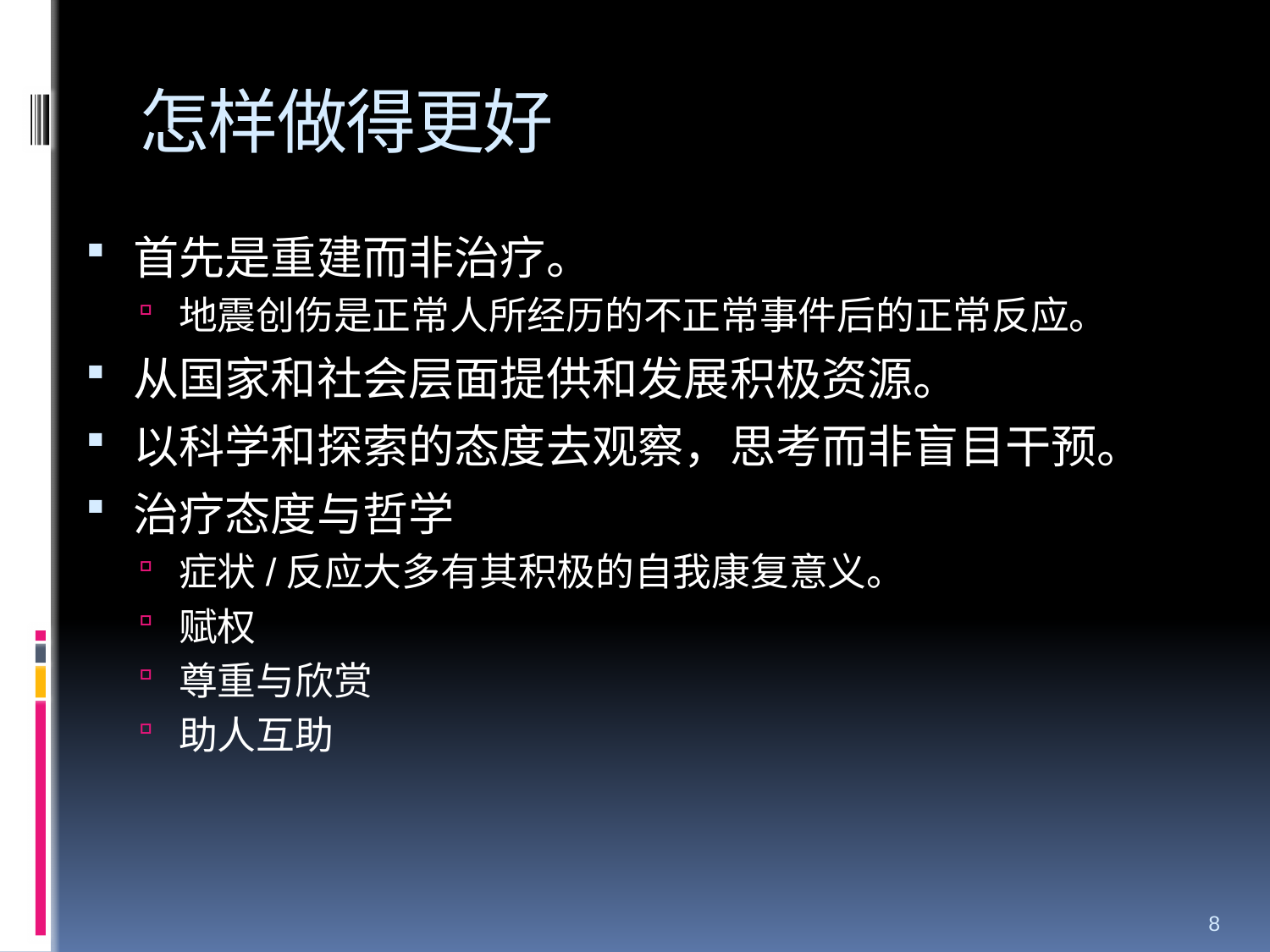

# 怎样做得更好
首先是重建而非治疗。
地震创伤是正常人所经历的不正常事件后的正常反应。
从国家和社会层面提供和发展积极资源。
以科学和探索的态度去观察，思考而非盲目干预。
治疗态度与哲学
症状/反应大多有其积极的自我康复意义。
赋权
尊重与欣赏
助人互助

8